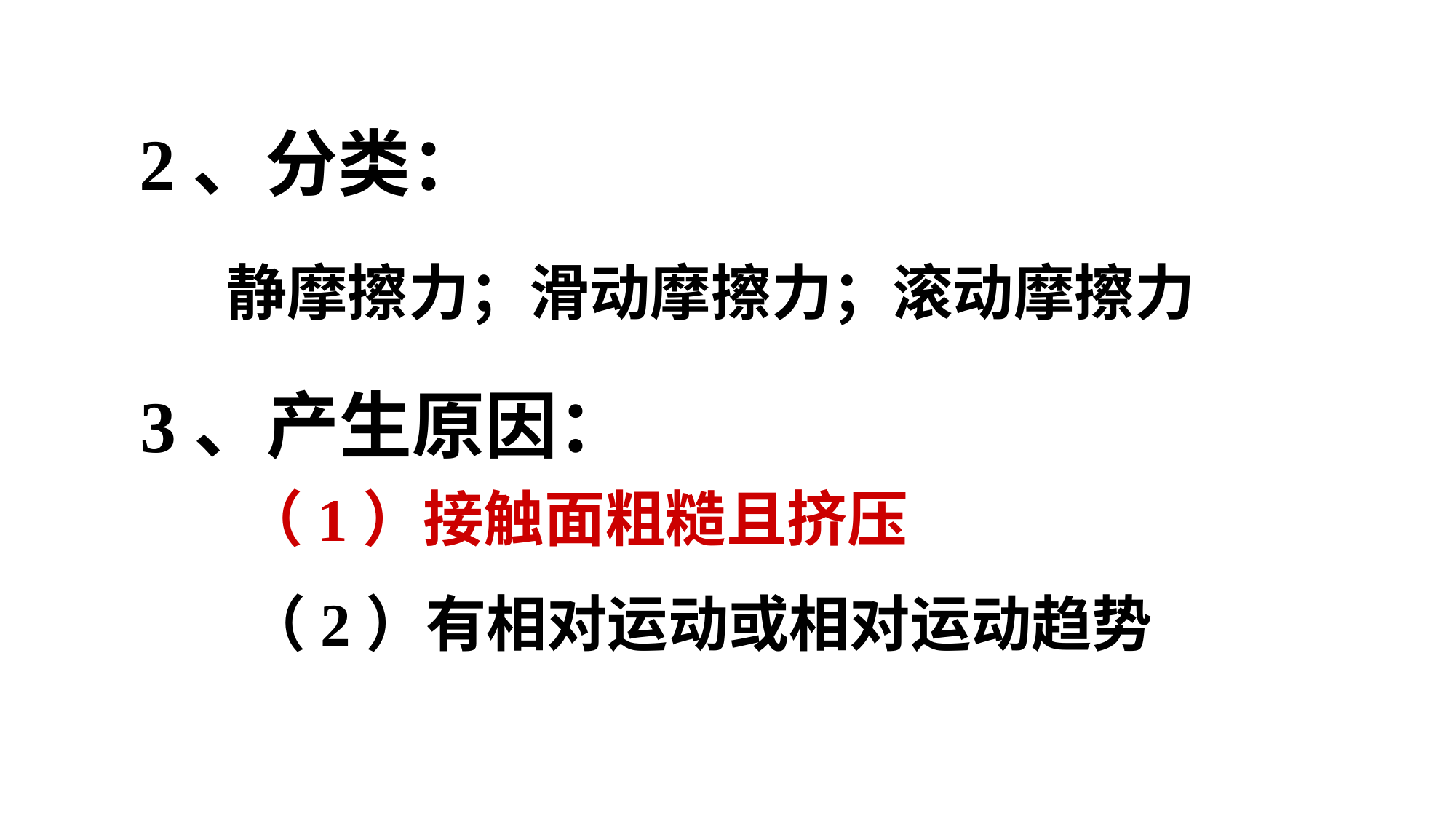

2、分类：
静摩擦力；滑动摩擦力；滚动摩擦力
3、产生原因：
（1）接触面粗糙且挤压
（2）有相对运动或相对运动趋势